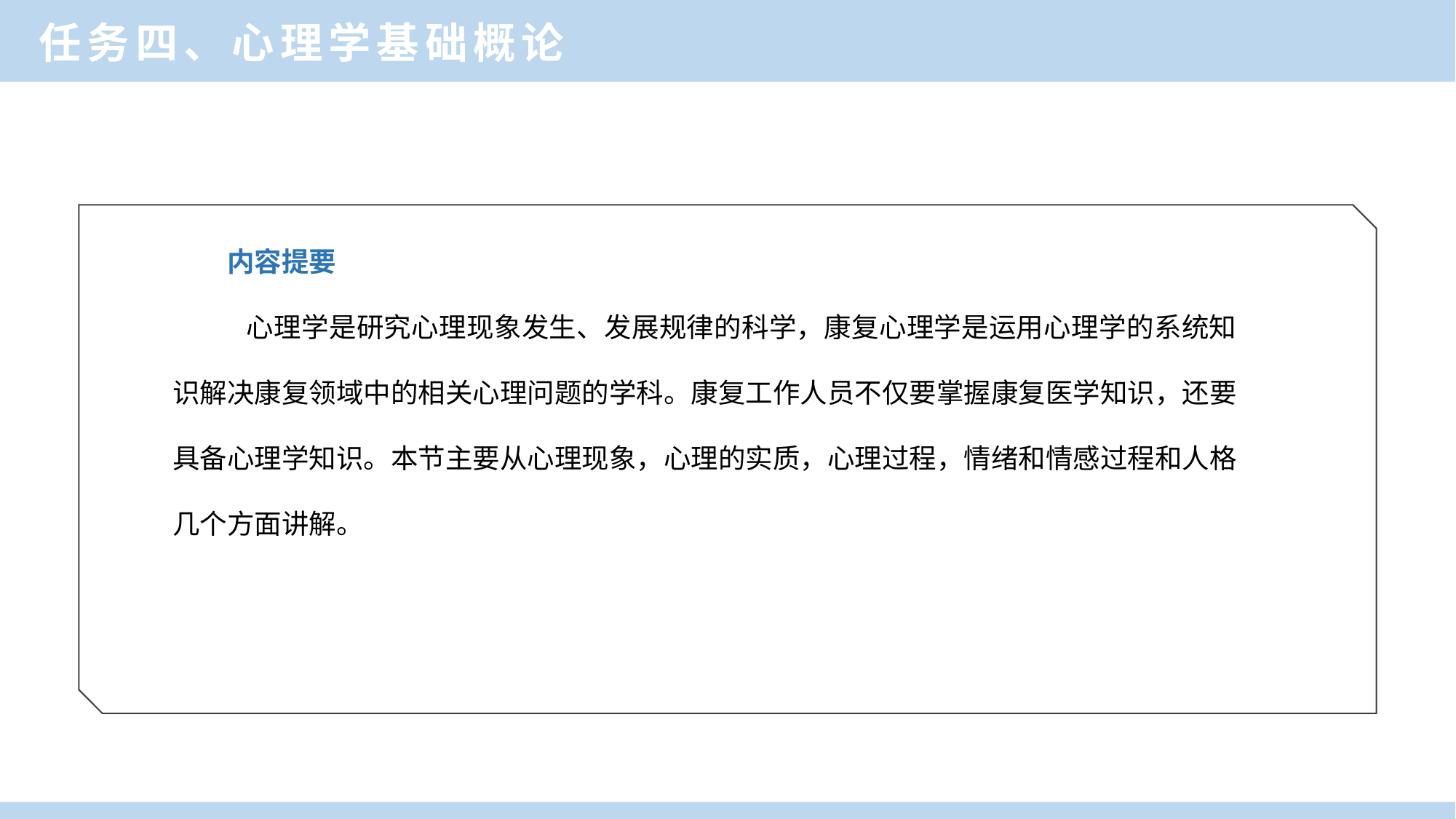

任务四、心理学基础概论

内容提要
  心理学是研究心理现象发生、发展规律的科学，康复心理学是运用心理学的系统知识解决康复领域中的相关心理问题的学科。康复工作人员不仅要掌握康复医学知识，还要具备心理学知识。本节主要从心理现象，心理的实质，心理过程，情绪和情感过程和人格几个方面讲解。